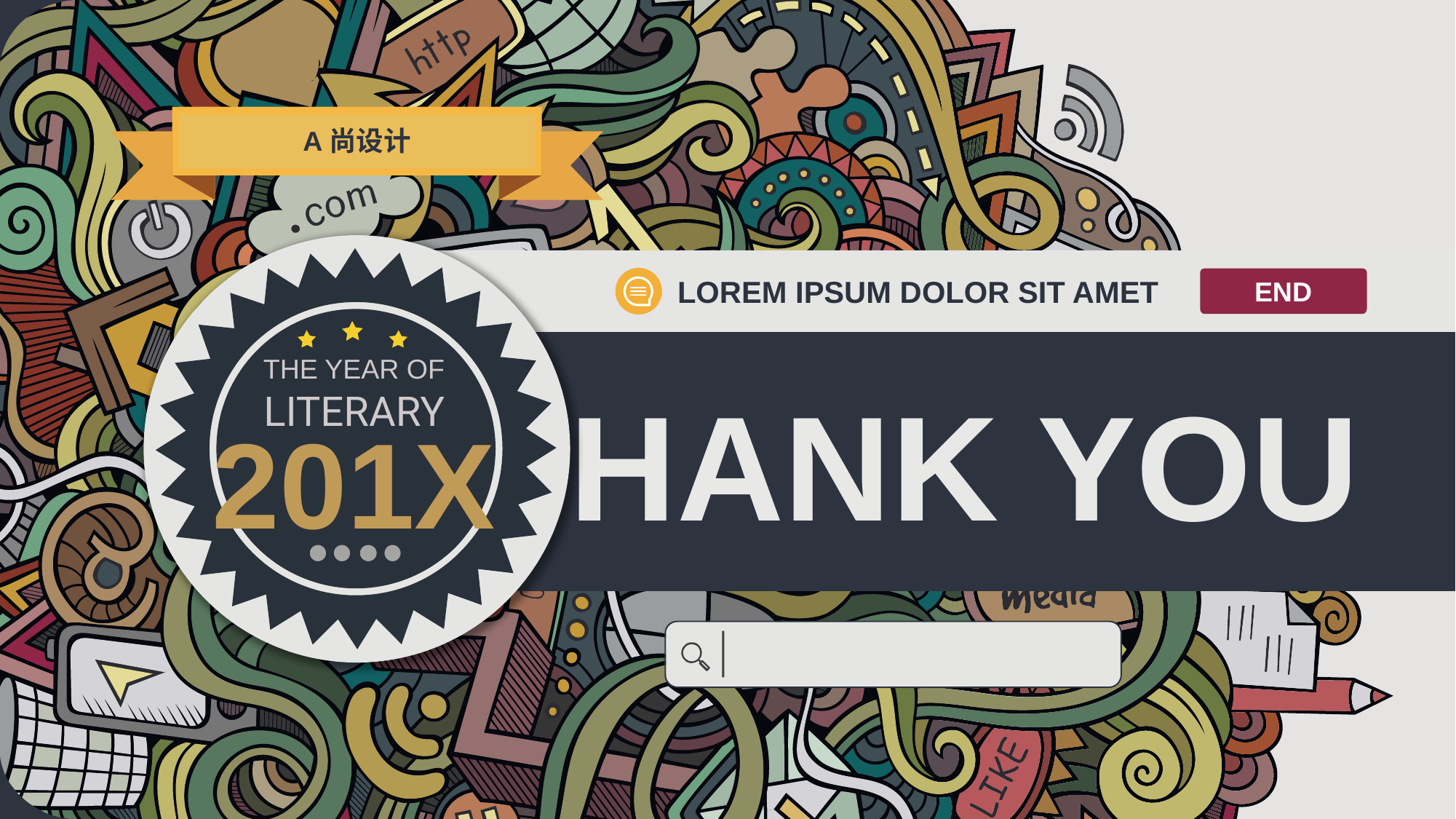

A尚设计

THE YEAR OF
LITERARY
201X

LOREM IPSUM DOLOR SIT AMET

END

THANK YOU